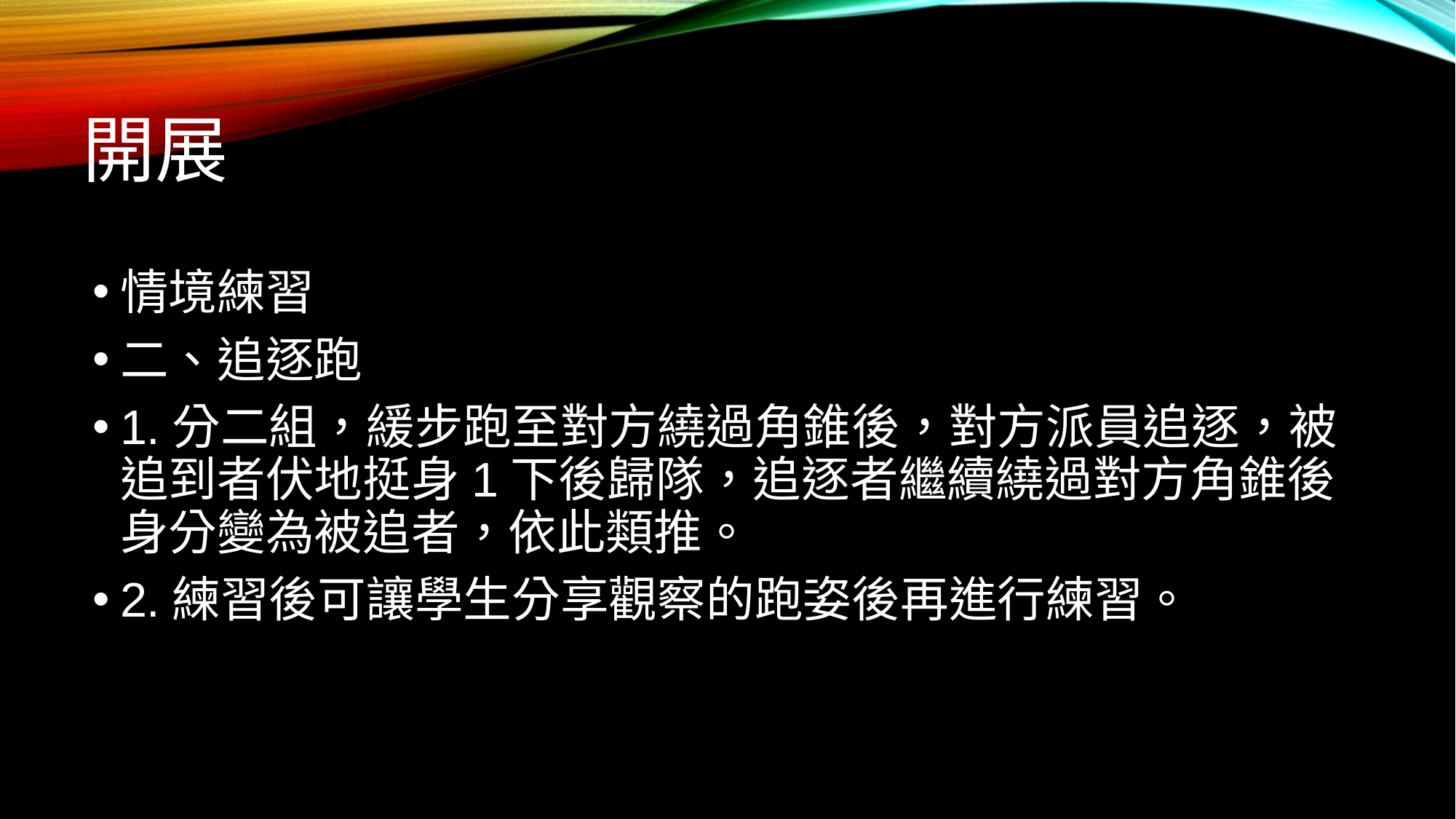

# 開展
情境練習
二、追逐跑
1.分二組，緩步跑至對方繞過角錐後，對方派員追逐，被追到者伏地挺身1下後歸隊，追逐者繼續繞過對方角錐後身分變為被追者，依此類推。
2.練習後可讓學生分享觀察的跑姿後再進行練習。